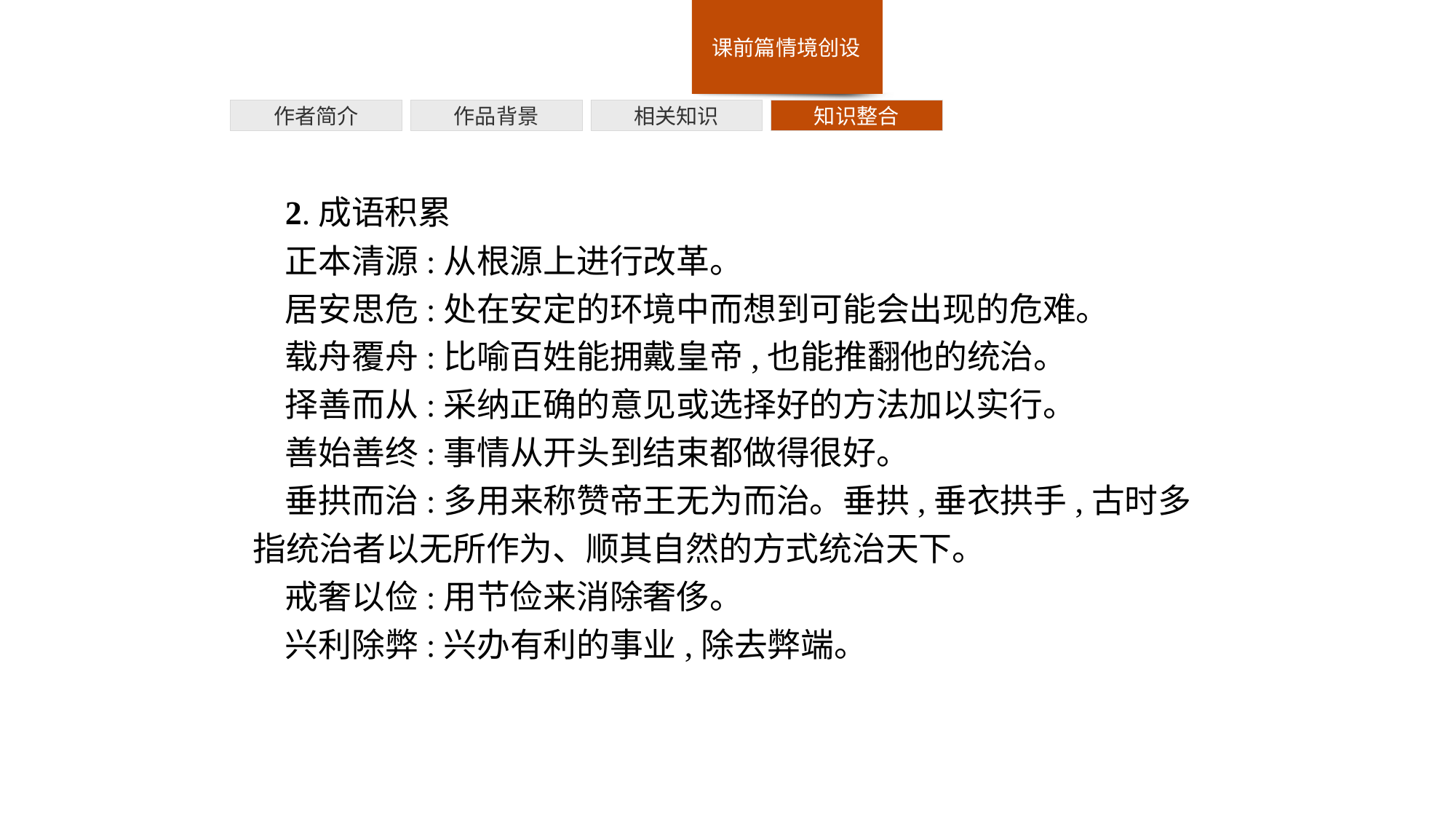

作者简介
作品背景
相关知识
知识整合
2.成语积累
正本清源:从根源上进行改革。
居安思危:处在安定的环境中而想到可能会出现的危难。
载舟覆舟:比喻百姓能拥戴皇帝,也能推翻他的统治。
择善而从:采纳正确的意见或选择好的方法加以实行。
善始善终:事情从开头到结束都做得很好。
垂拱而治:多用来称赞帝王无为而治。垂拱,垂衣拱手,古时多指统治者以无所作为、顺其自然的方式统治天下。
戒奢以俭:用节俭来消除奢侈。
兴利除弊:兴办有利的事业,除去弊端。